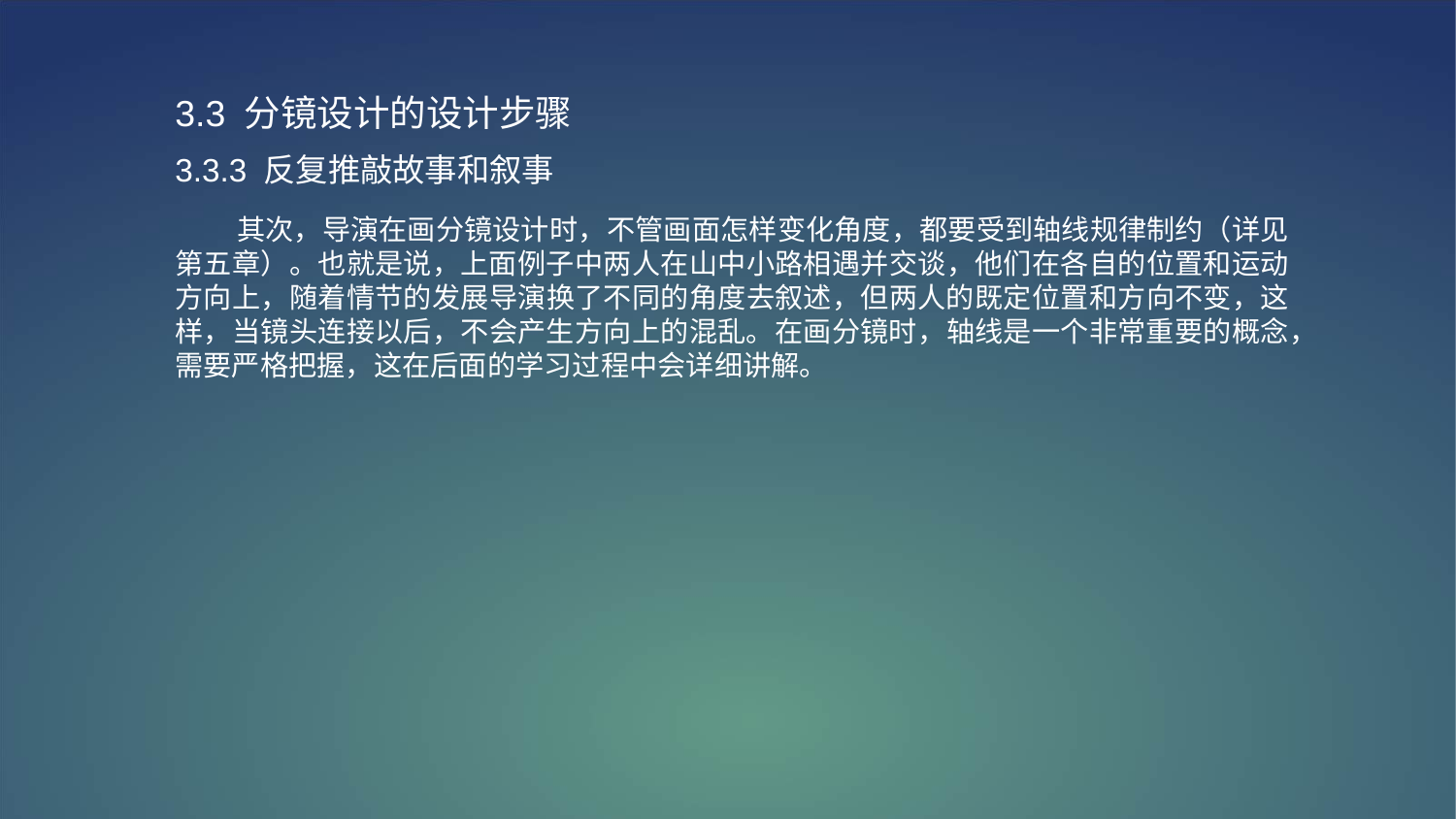

3.3 分镜设计的设计步骤
3.3.3 反复推敲故事和叙事
  其次，导演在画分镜设计时，不管画面怎样变化角度，都要受到轴线规律制约（详见第五章）。也就是说，上面例子中两人在山中小路相遇并交谈，他们在各自的位置和运动方向上，随着情节的发展导演换了不同的角度去叙述，但两人的既定位置和方向不变，这样，当镜头连接以后，不会产生方向上的混乱。在画分镜时，轴线是一个非常重要的概念，需要严格把握，这在后面的学习过程中会详细讲解。